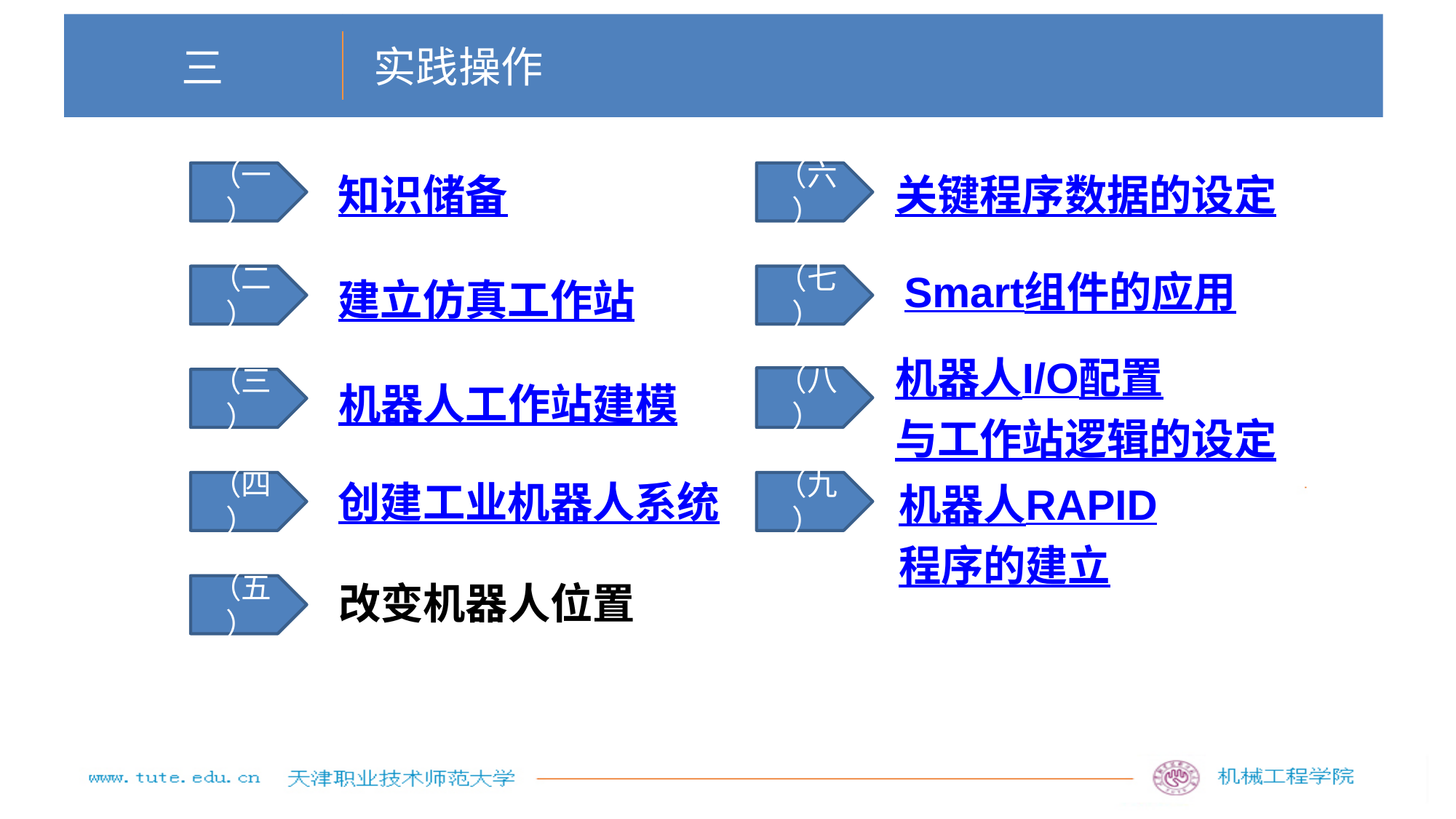

实践操作
# 三
知识储备
关键程序数据的设定
（一）
（六）
Smart组件的应用
（二）
（七）
建立仿真工作站
机器人I/O配置与工作站逻辑的设定
（八）
（三）
机器人工作站建模
创建工业机器人系统
（四）
（九）
机器人RAPID程序的建立
改变机器人位置
（五）